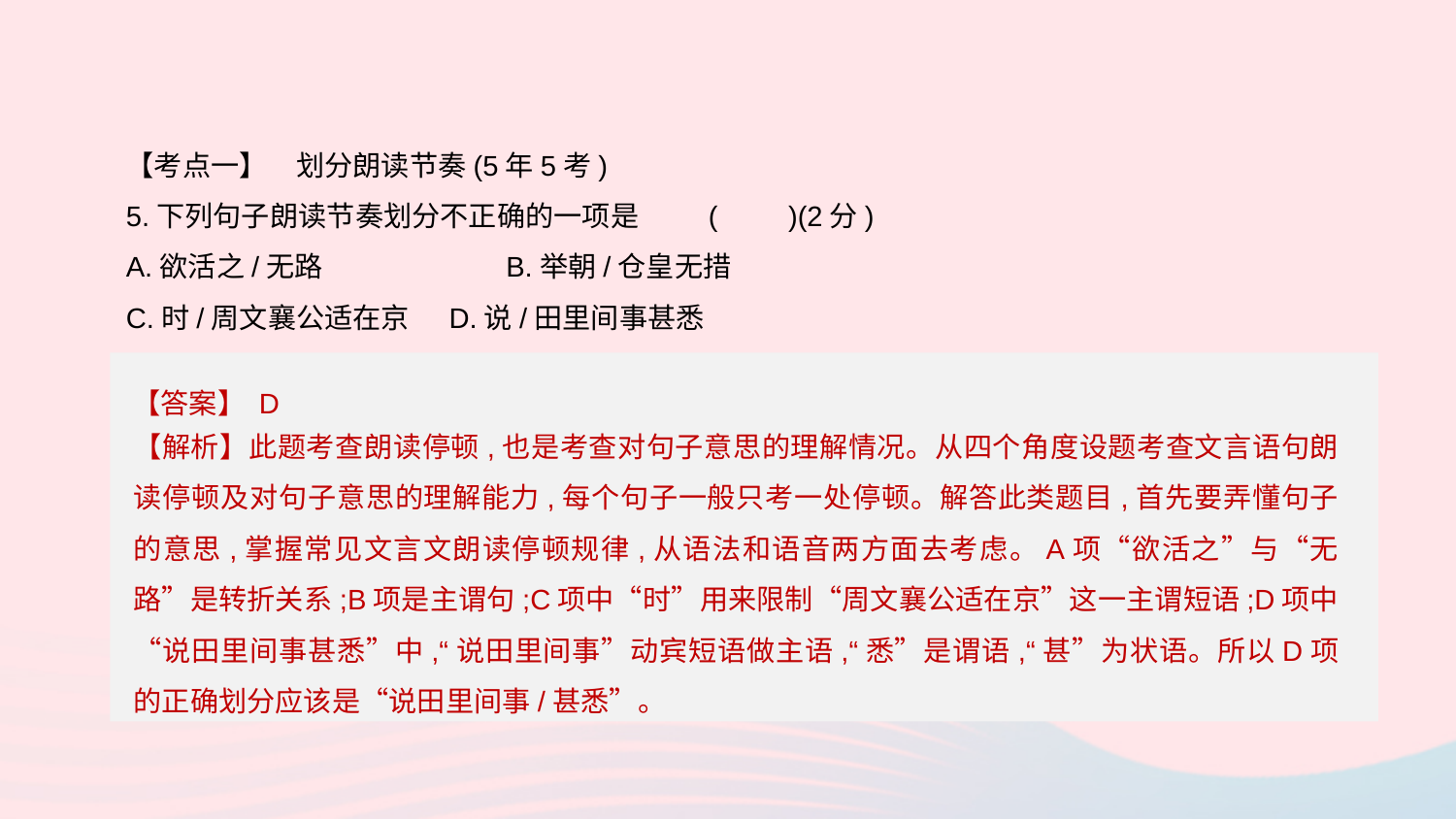

【考点一】　划分朗读节奏(5年5考)
5.下列句子朗读节奏划分不正确的一项是	(　　)(2分)
A.欲活之/无路	             B.举朝/仓皇无措
C.时/周文襄公适在京	    D.说/田里间事甚悉

【答案】 D
【解析】此题考查朗读停顿,也是考查对句子意思的理解情况。从四个角度设题考查文言语句朗读停顿及对句子意思的理解能力,每个句子一般只考一处停顿。解答此类题目,首先要弄懂句子的意思,掌握常见文言文朗读停顿规律,从语法和语音两方面去考虑。A项“欲活之”与“无路”是转折关系;B项是主谓句;C项中“时”用来限制“周文襄公适在京”这一主谓短语;D项中“说田里间事甚悉”中,“说田里间事”动宾短语做主语,“悉”是谓语,“甚”为状语。所以D项的正确划分应该是“说田里间事/甚悉”。